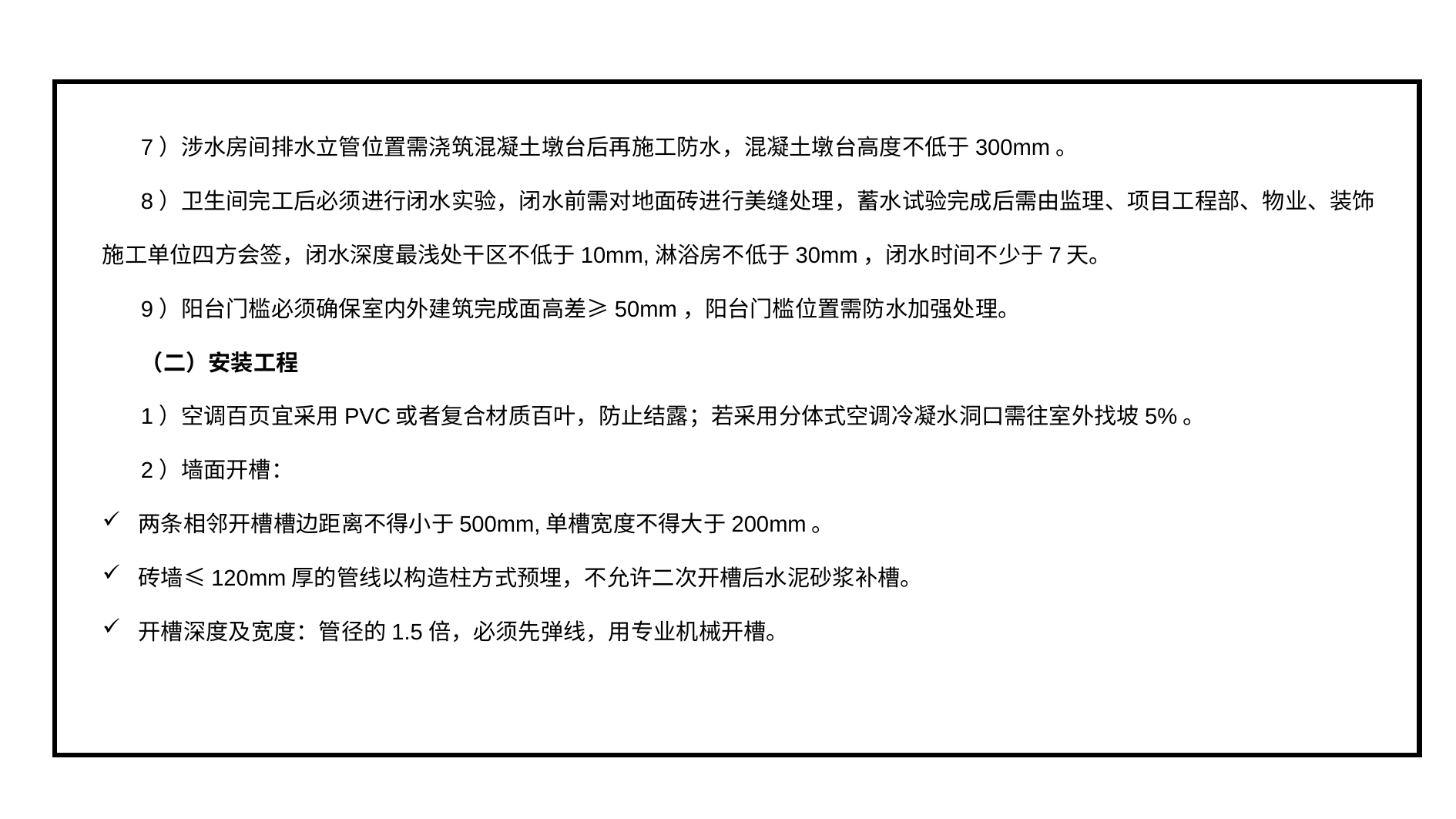

7）涉水房间排水立管位置需浇筑混凝土墩台后再施工防水，混凝土墩台高度不低于300mm。
8）卫生间完工后必须进行闭水实验，闭水前需对地面砖进行美缝处理，蓄水试验完成后需由监理、项目工程部、物业、装饰施工单位四方会签，闭水深度最浅处干区不低于10mm,淋浴房不低于30mm，闭水时间不少于7天。
9）阳台门槛必须确保室内外建筑完成面高差≥50mm，阳台门槛位置需防水加强处理。
（二）安装工程
1）空调百页宜采用PVC或者复合材质百叶，防止结露；若采用分体式空调冷凝水洞口需往室外找坡5%。
2）墙面开槽：
两条相邻开槽槽边距离不得小于500mm,单槽宽度不得大于200mm。
砖墙≤120mm厚的管线以构造柱方式预埋，不允许二次开槽后水泥砂浆补槽。
开槽深度及宽度：管径的1.5倍，必须先弹线，用专业机械开槽。